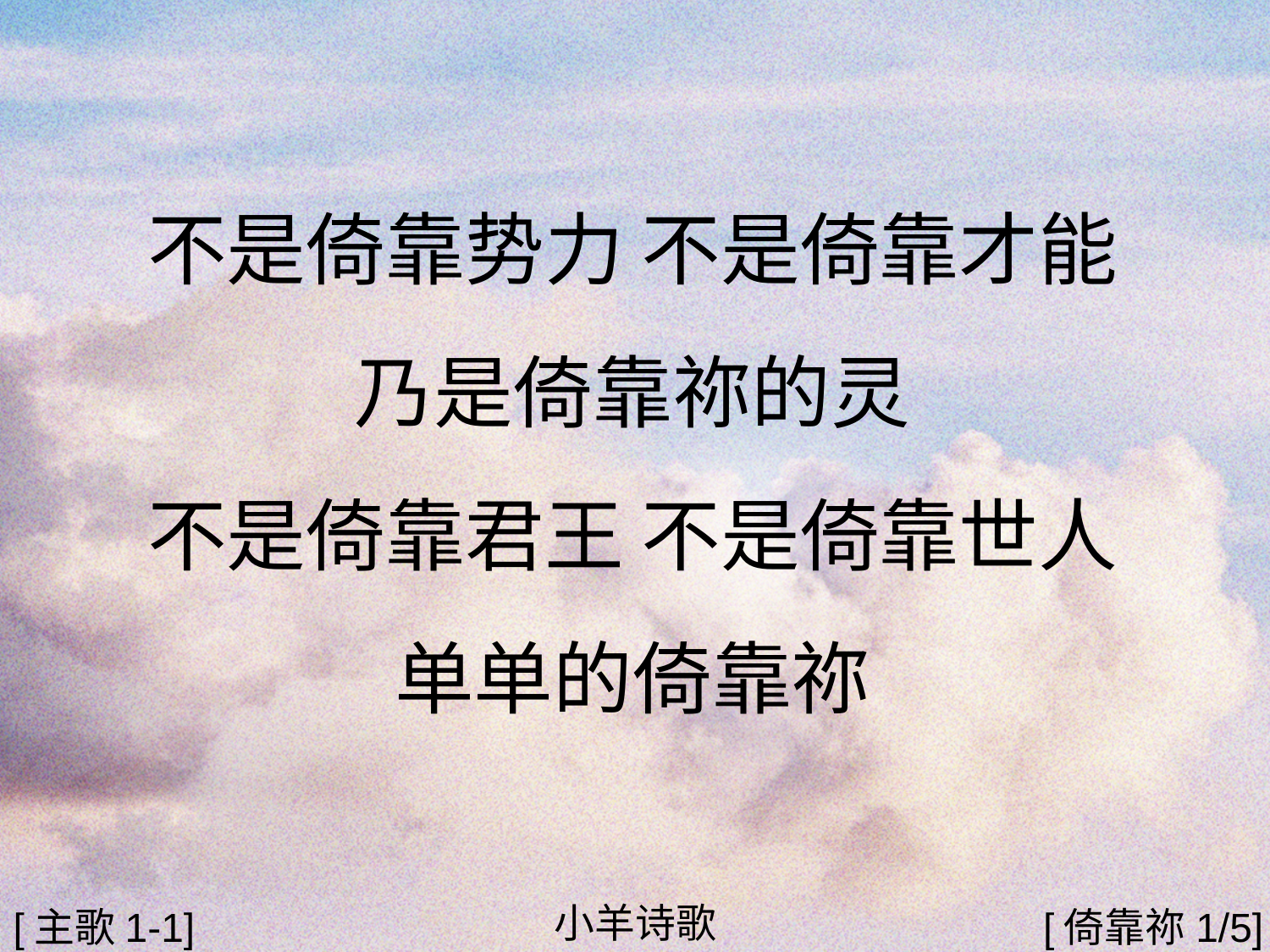

不是倚靠势力 不是倚靠才能
乃是倚靠祢的灵
不是倚靠君王 不是倚靠世人
单单的倚靠祢
#

小羊诗歌
[主歌1-1]
[倚靠祢1/5]